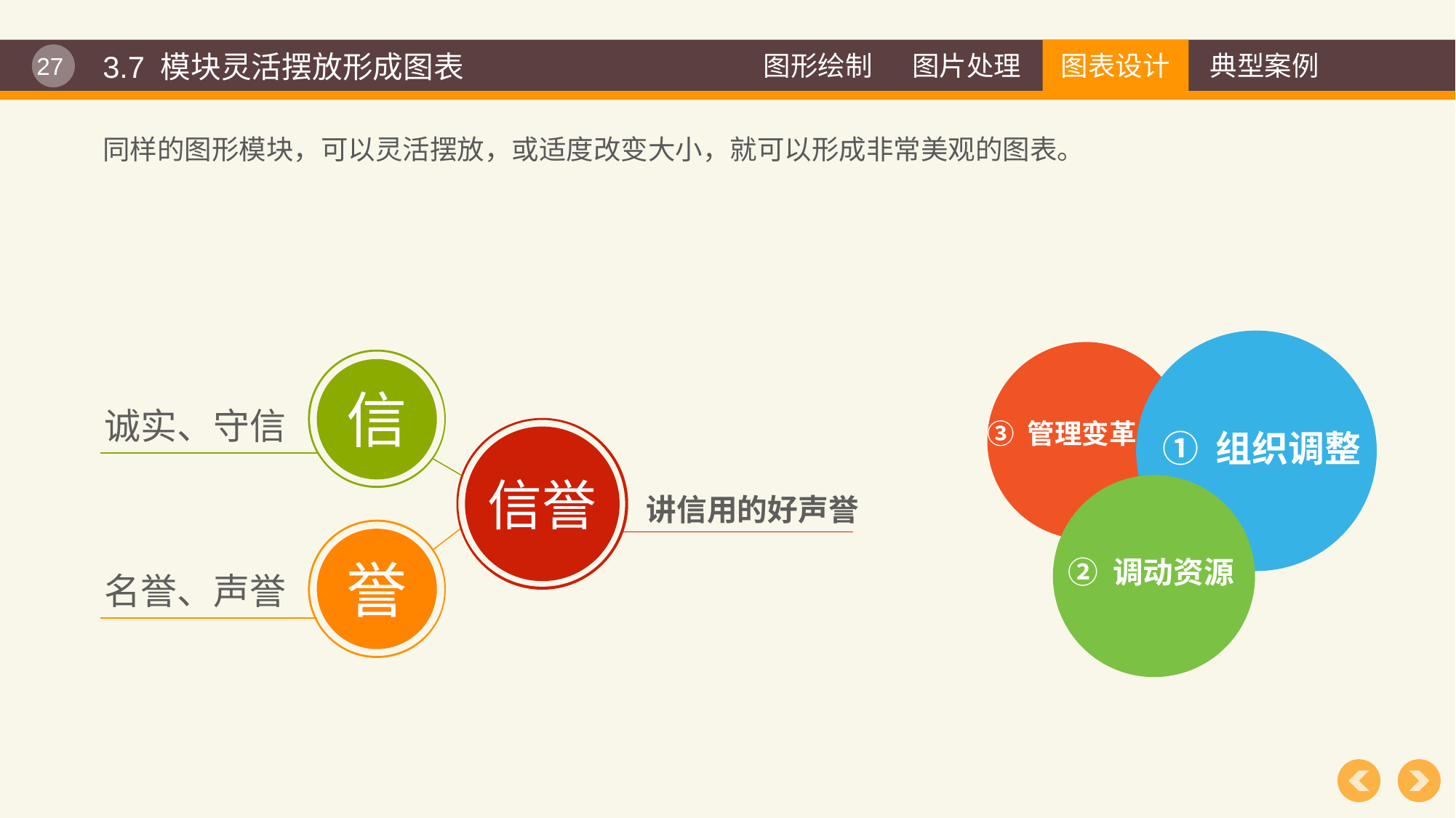

3.7 模块灵活摆放形成图表
同样的图形模块，可以灵活摆放，或适度改变大小，就可以形成非常美观的图表。

③ 管理变革
① 组织调整

② 调动资源

信
诚实、守信

信誉
讲信用的好声誉

誉
名誉、声誉